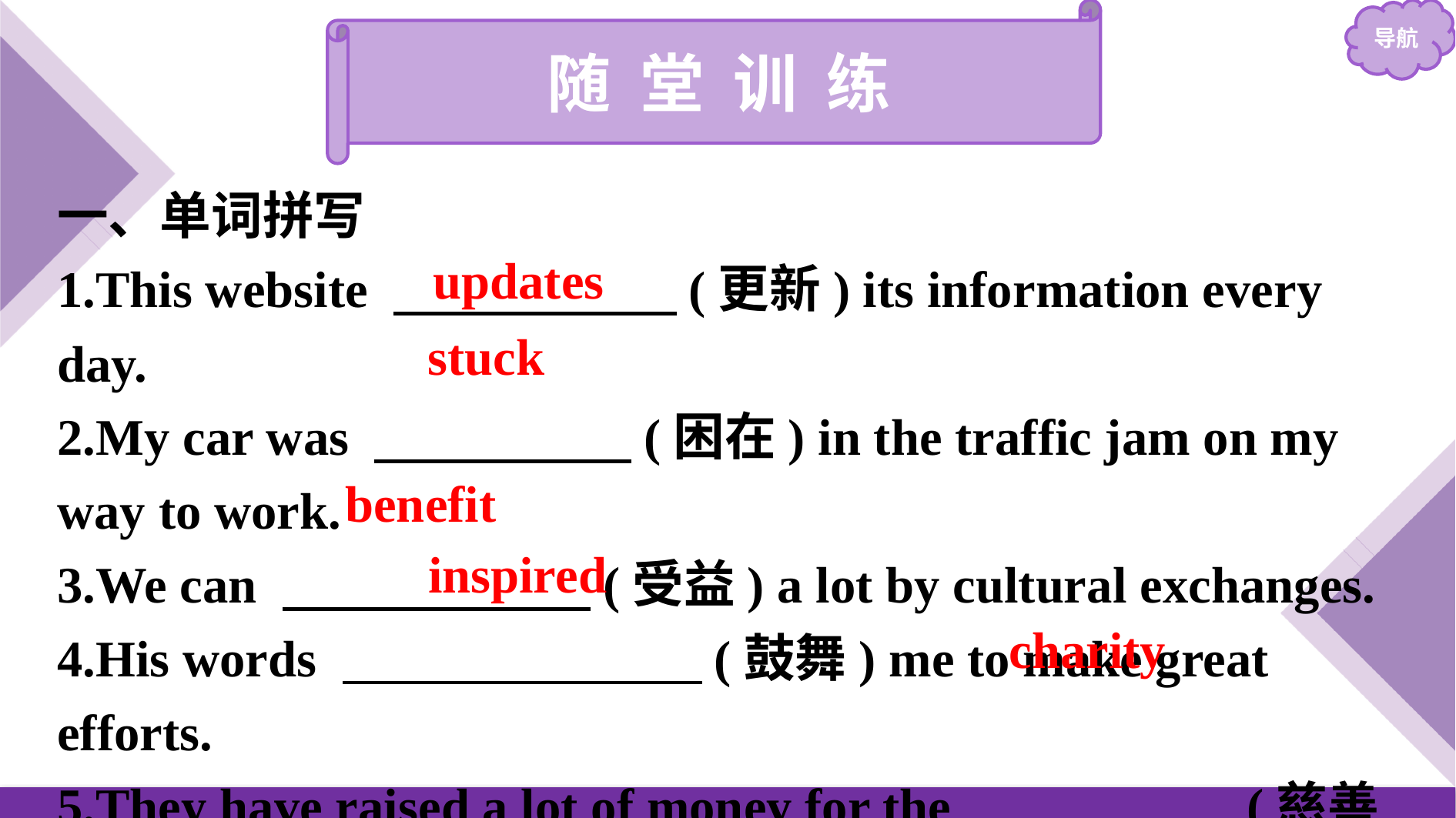

随  堂  训  练
一、单词拼写
1.This website 　　　　　 (更新) its information every day.
2.My car was 　　　　　(困在) in the traffic jam on my way to work.
3.We can 　　　　　　(受益) a lot by cultural exchanges.
4.His words 　　　　　　　(鼓舞) me to make great efforts.
5.They have raised a lot of money for the 　　　　　(慈善机构).
updates
stuck
benefit
inspired
charity